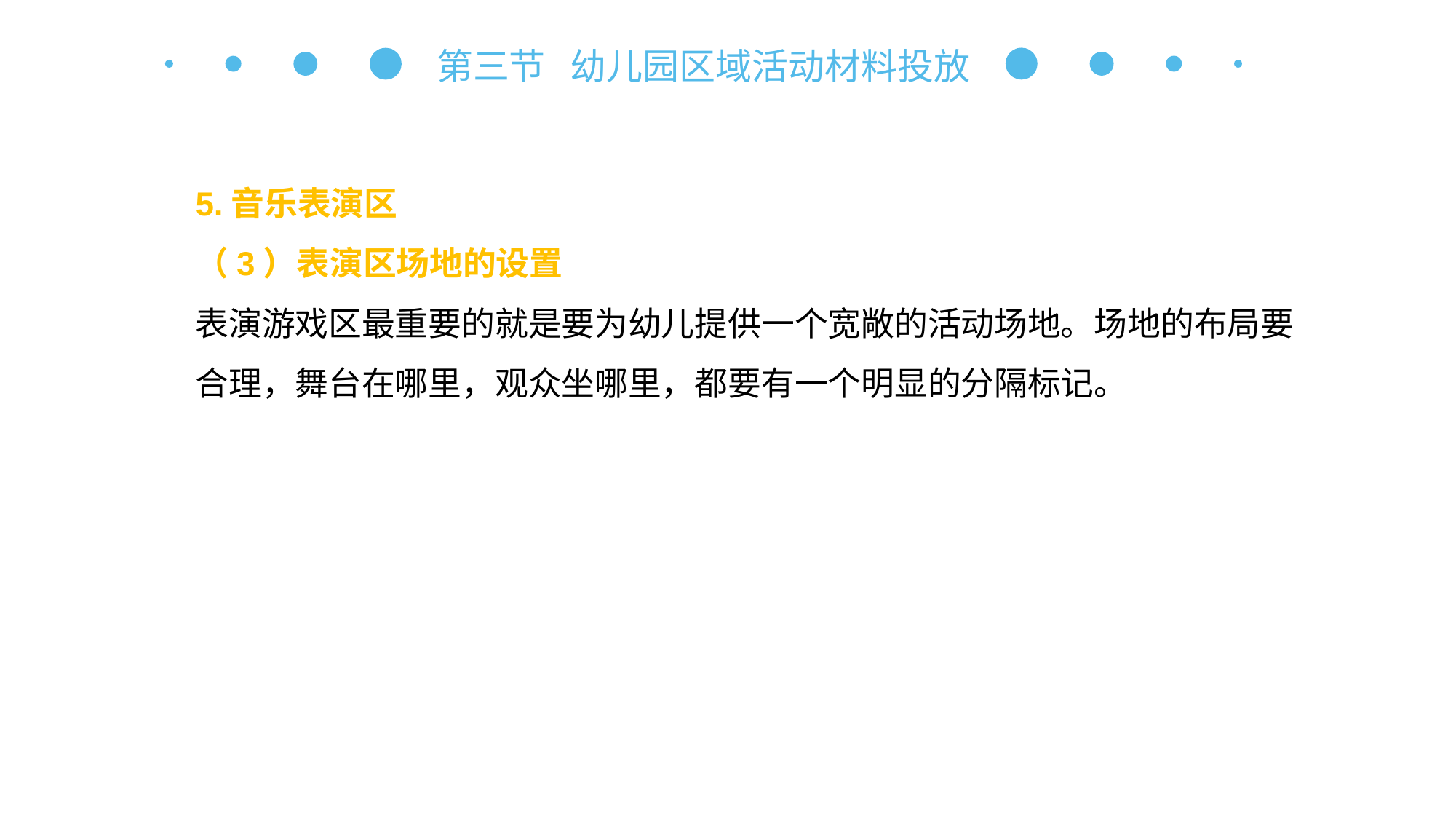

第三节   幼儿园区域活动材料投放

5.音乐表演区
（3）表演区场地的设置
表演游戏区最重要的就是要为幼儿提供一个宽敞的活动场地。场地的布局要合理，舞台在哪里，观众坐哪里，都要有一个明显的分隔标记。